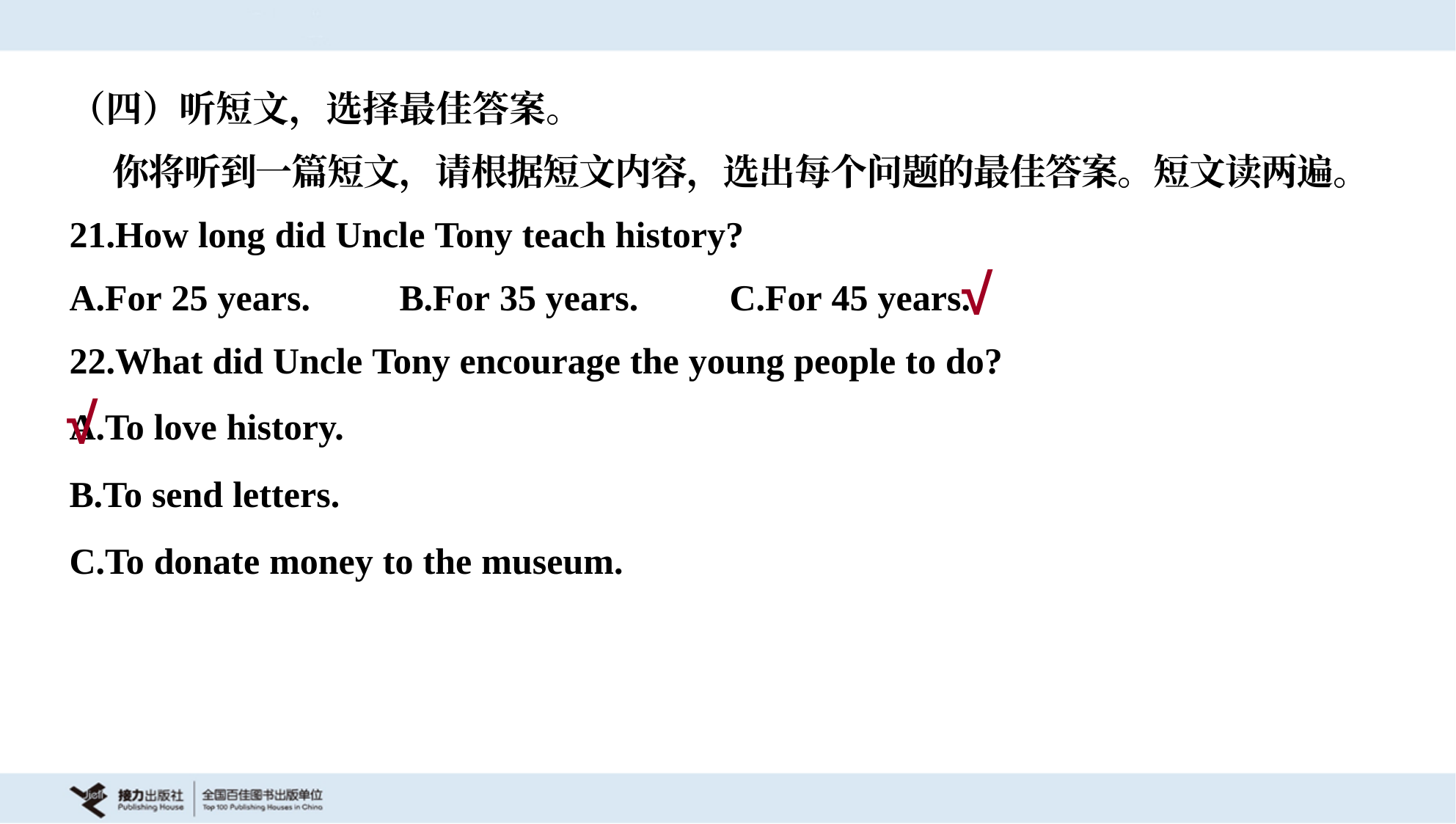

（四）听短文，选择最佳答案。
    你将听到一篇短文，请根据短文内容，选出每个问题的最佳答案。短文读两遍。
21.How long did Uncle Tony teach history?
A.For 25 years.	B.For 35 years.	C.For 45 years.
√
22.What did Uncle Tony encourage the young people to do?
A.To love history.
B.To send letters.
C.To donate money to the museum.
√